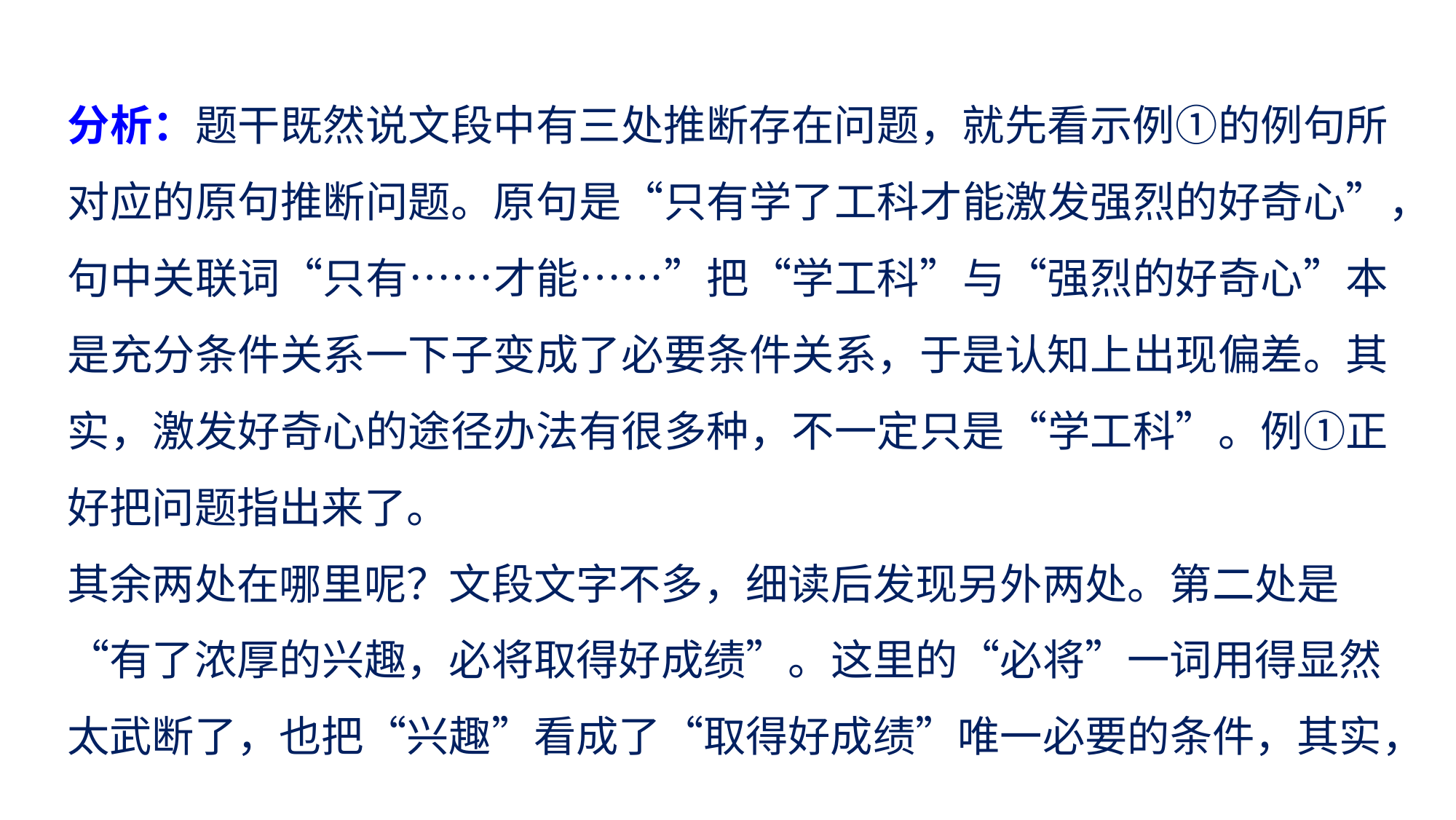

分析：题干既然说文段中有三处推断存在问题，就先看示例①的例句所对应的原句推断问题。原句是“只有学了工科才能激发强烈的好奇心”，句中关联词“只有……才能……”把“学工科”与“强烈的好奇心”本是充分条件关系一下子变成了必要条件关系，于是认知上出现偏差。其实，激发好奇心的途径办法有很多种，不一定只是“学工科”。例①正好把问题指出来了。
其余两处在哪里呢？文段文字不多，细读后发现另外两处。第二处是“有了浓厚的兴趣，必将取得好成绩”。这里的“必将”一词用得显然太武断了，也把“兴趣”看成了“取得好成绩”唯一必要的条件，其实，